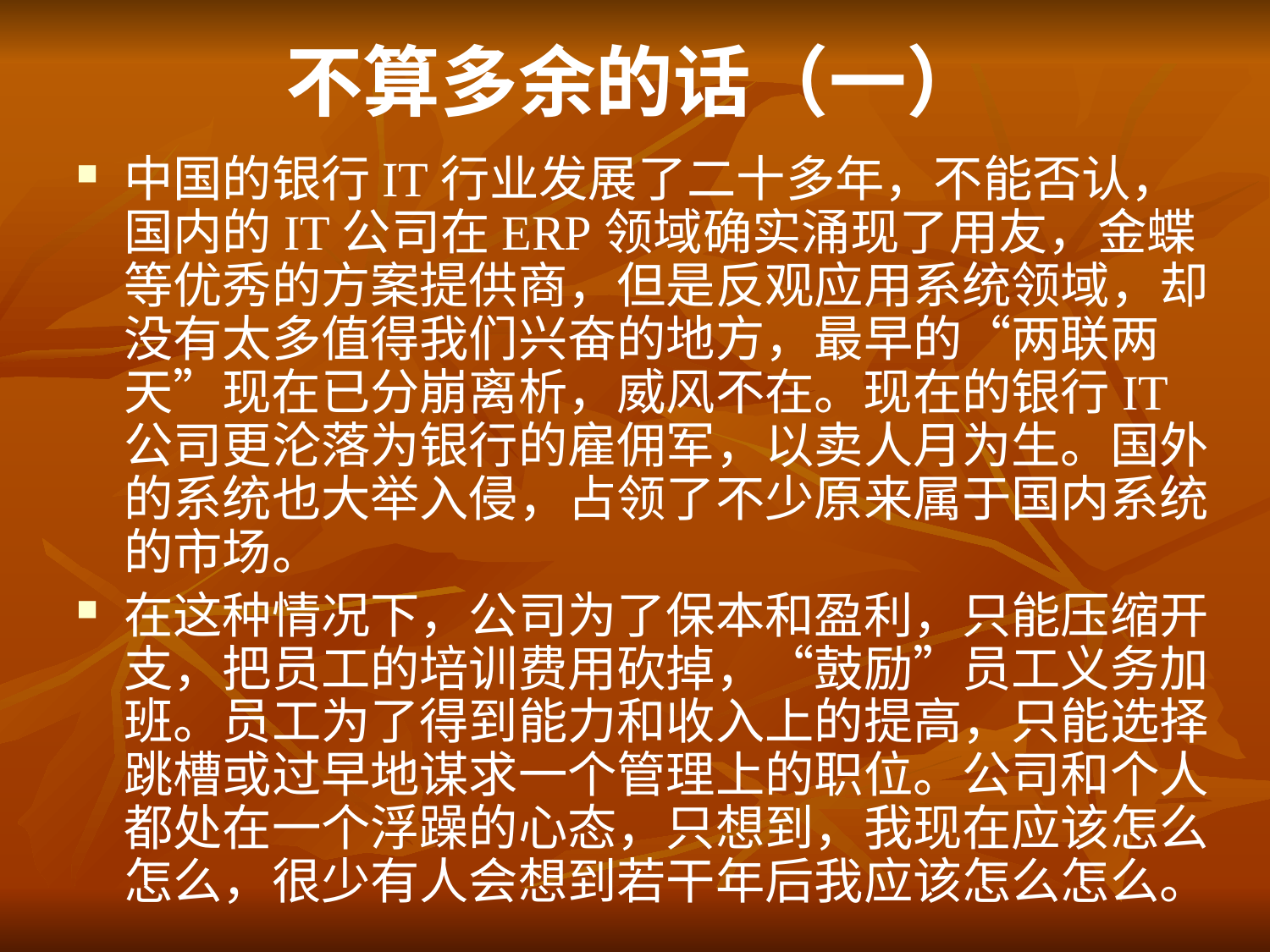

# 不算多余的话（一）
中国的银行IT行业发展了二十多年，不能否认，国内的IT公司在ERP领域确实涌现了用友，金蝶等优秀的方案提供商，但是反观应用系统领域，却没有太多值得我们兴奋的地方，最早的“两联两天”现在已分崩离析，威风不在。现在的银行IT公司更沦落为银行的雇佣军，以卖人月为生。国外的系统也大举入侵，占领了不少原来属于国内系统的市场。
在这种情况下，公司为了保本和盈利，只能压缩开支，把员工的培训费用砍掉，“鼓励”员工义务加班。员工为了得到能力和收入上的提高，只能选择跳槽或过早地谋求一个管理上的职位。公司和个人都处在一个浮躁的心态，只想到，我现在应该怎么怎么，很少有人会想到若干年后我应该怎么怎么。